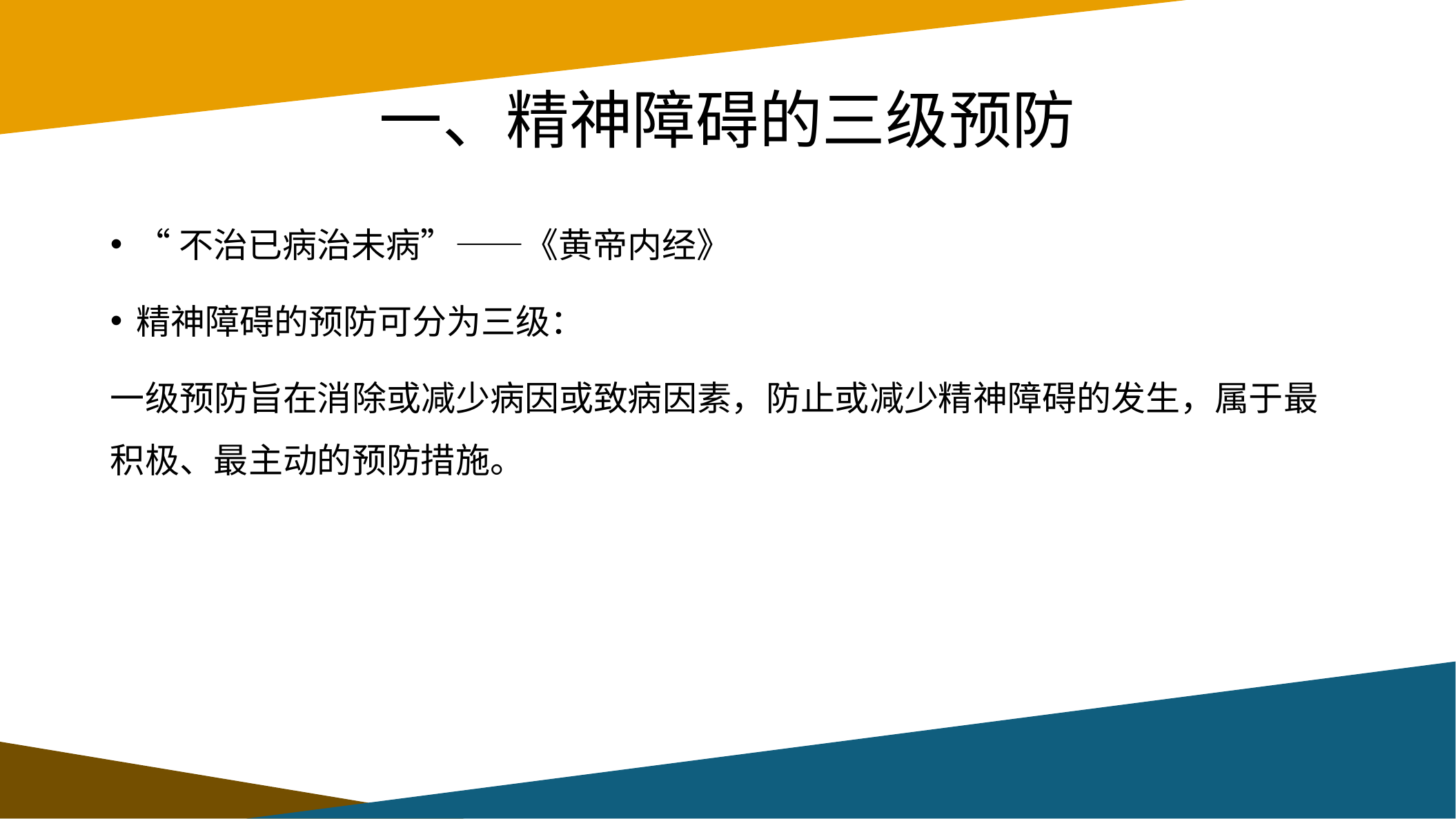

# 一、精神障碍的三级预防
“不治已病治未病”——《黄帝内经》
精神障碍的预防可分为三级：
一级预防旨在消除或减少病因或致病因素，防止或减少精神障碍的发生，属于最积极、最主动的预防措施。